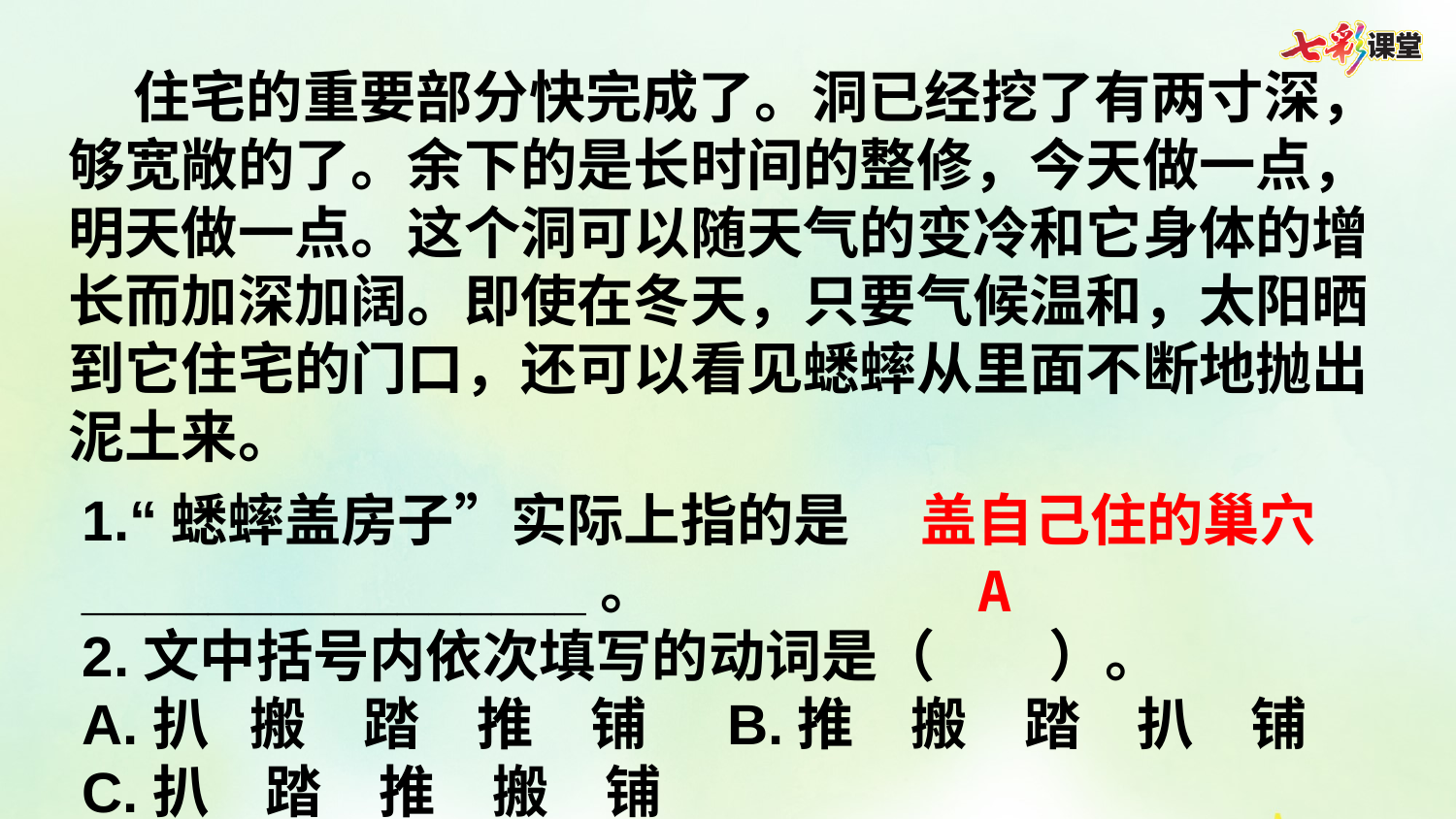

住宅的重要部分快完成了。洞已经挖了有两寸深，够宽敞的了。余下的是长时间的整修，今天做一点，明天做一点。这个洞可以随天气的变冷和它身体的增长而加深加阔。即使在冬天，只要气候温和，太阳晒到它住宅的门口，还可以看见蟋蟀从里面不断地抛出泥土来。
1.“蟋蟀盖房子”实际上指的是________________。
2.文中括号内依次填写的动词是（    ）。
A.扒  搬  踏  推  铺    B.推  搬  踏  扒  铺
C.扒  踏  推  搬  铺
盖自己住的巢穴
A